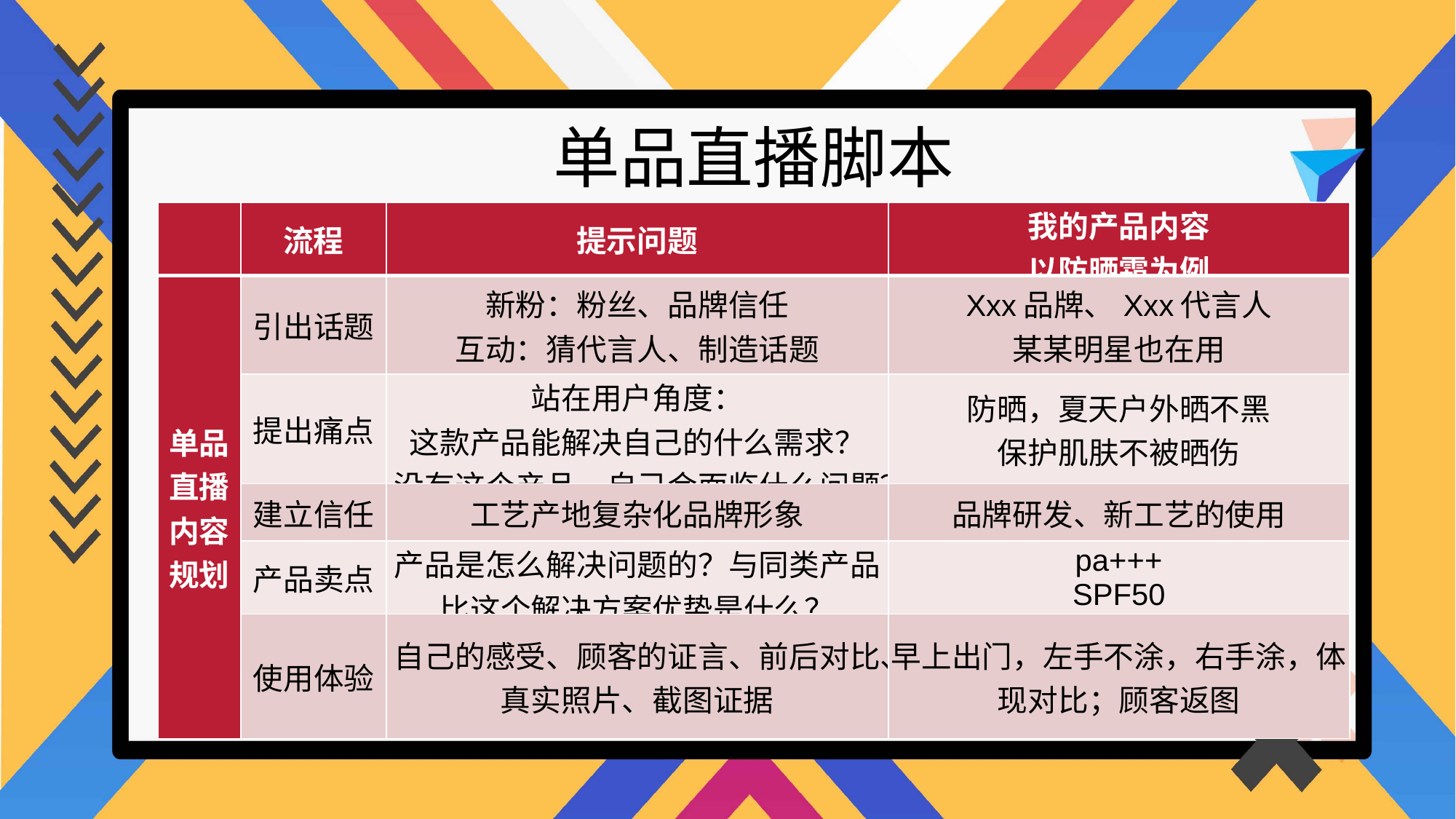

单品直播脚本
|  | 流程 | 提示问题 | 我的产品内容 以防晒霜为例 |
| --- | --- | --- | --- |
| 单品 直播 内容 规划 | 引出话题 | 新粉：粉丝、品牌信任 互动：猜代言人、制造话题 | Xxx品牌、Xxx代言人 某某明星也在用 |
|  | 提出痛点 | 站在用户角度： 这款产品能解决自己的什么需求？ 没有这个产品，自己会面临什么问题？ | 防晒，夏天户外晒不黑 保护肌肤不被晒伤 |
|  | 建立信任 | 工艺产地复杂化品牌形象 | 品牌研发、新工艺的使用 |
|  | 产品卖点 | 产品是怎么解决问题的？与同类产品比这个解决方案优势是什么？ | pa+++ SPF50 |
|  | 使用体验 | 自己的感受、顾客的证言、前后对比、真实照片、截图证据 | 早上出门，左手不涂，右手涂，体现对比；顾客返图 |